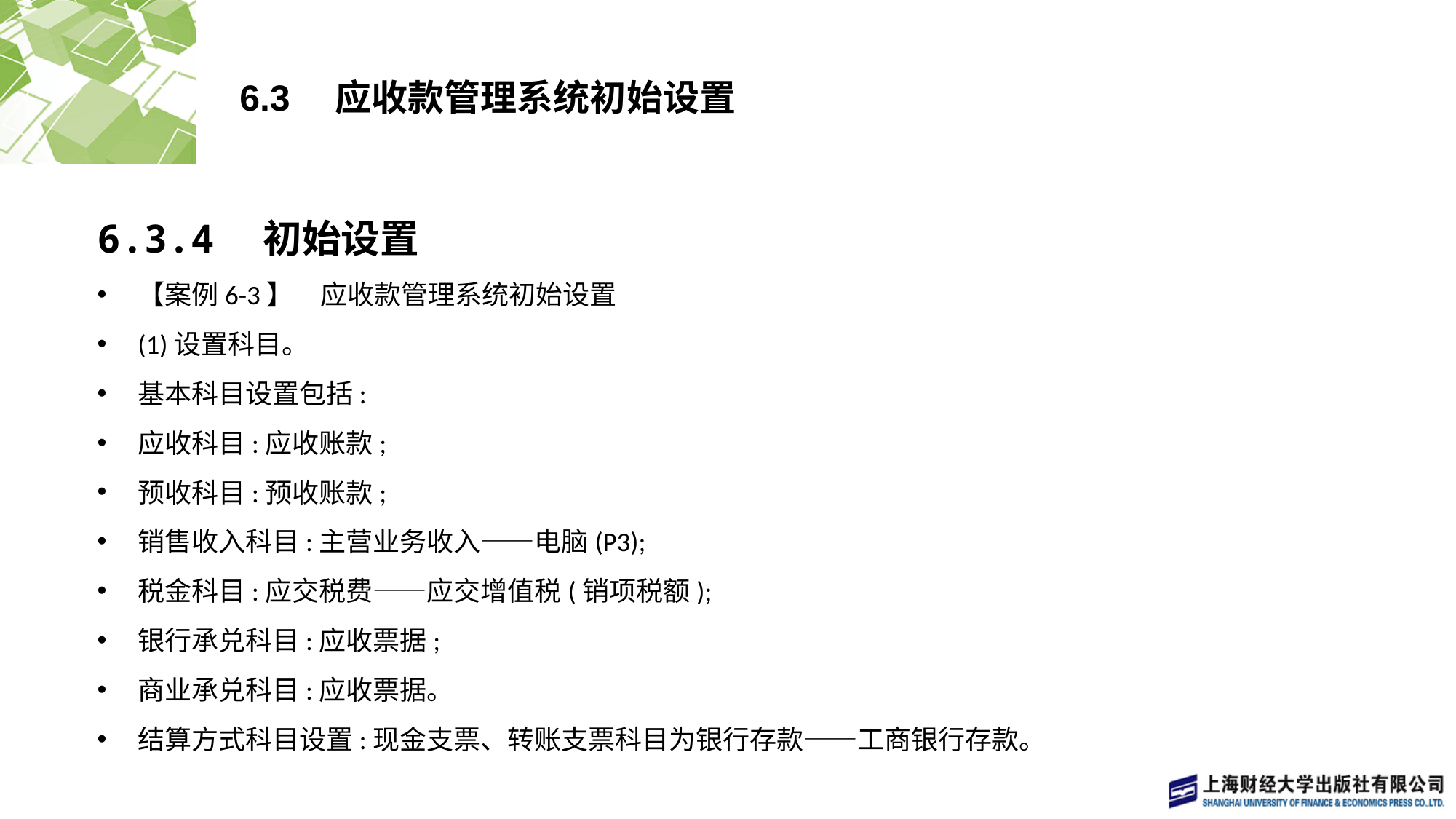

# 6.3　应收款管理系统初始设置
6.3.4　初始设置
【案例6-3】　应收款管理系统初始设置
(1)设置科目。
基本科目设置包括:
应收科目:应收账款;
预收科目:预收账款;
销售收入科目:主营业务收入——电脑(P3);
税金科目:应交税费——应交增值税(销项税额);
银行承兑科目:应收票据;
商业承兑科目:应收票据。
结算方式科目设置:现金支票、转账支票科目为银行存款——工商银行存款。